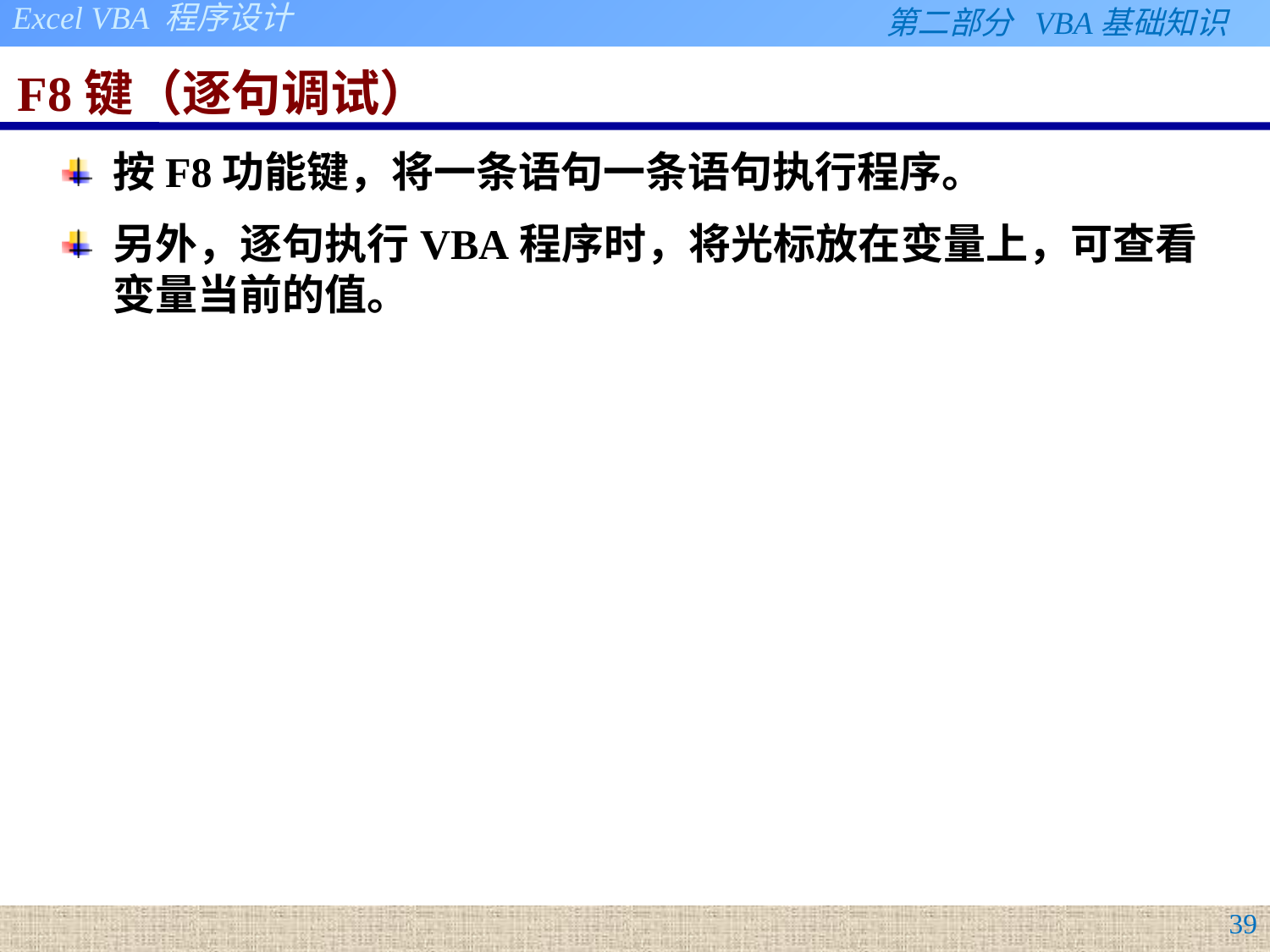

# F8键（逐句调试）
按F8功能键，将一条语句一条语句执行程序。
另外，逐句执行VBA程序时，将光标放在变量上，可查看变量当前的值。